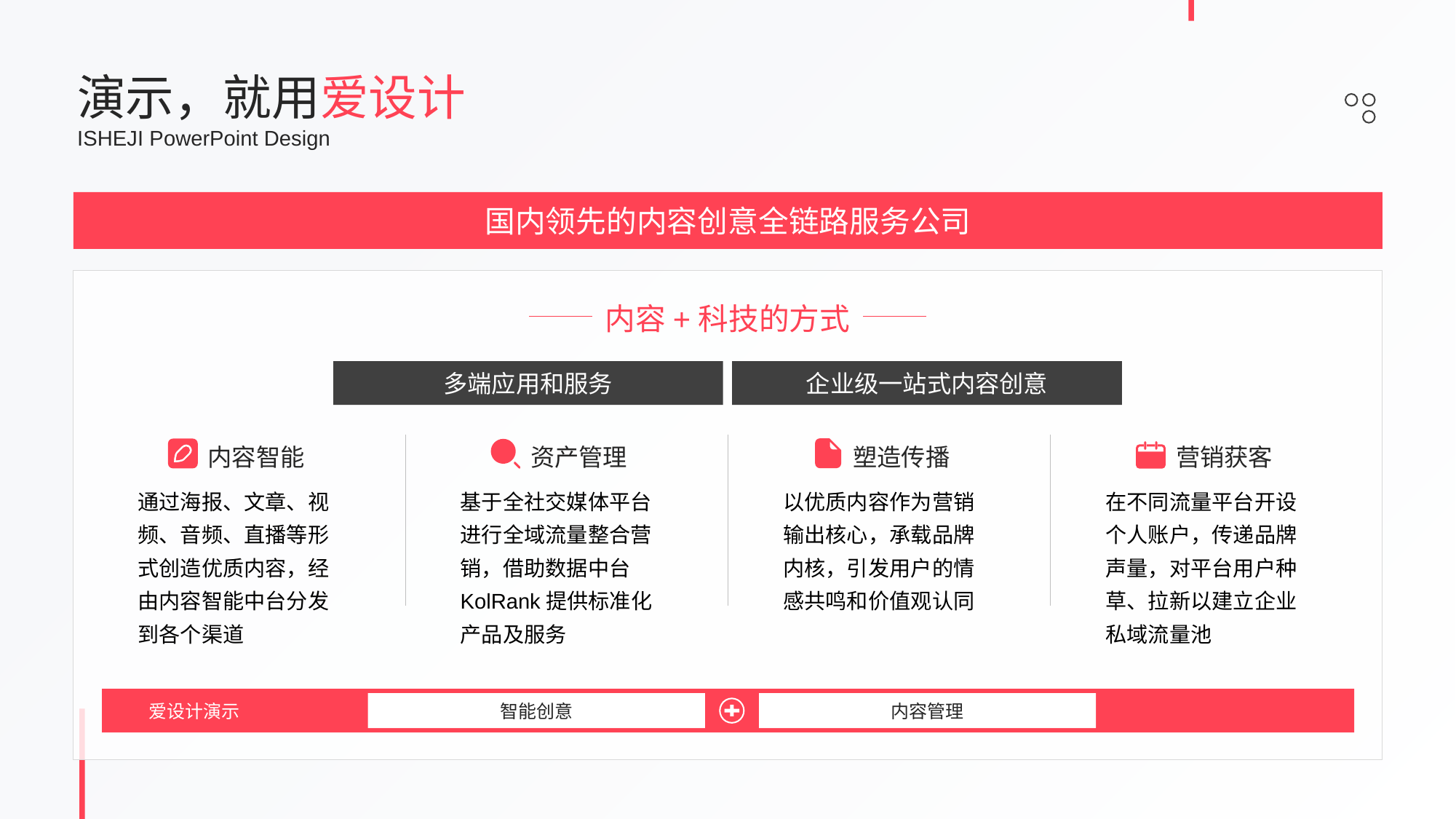

演示，就用爱设计
ISHEJI PowerPoint Design

国内领先的内容创意全链路服务公司

内容+科技的方式
多端应用和服务
企业级一站式内容创意
内容智能
资产管理
塑造传播
营销获客

通过海报、文章、视频、音频、直播等形式创造优质内容，经由内容智能中台分发到各个渠道
基于全社交媒体平台进行全域流量整合营销，借助数据中台KolRank提供标准化产品及服务
以优质内容作为营销输出核心，承载品牌内核，引发用户的情感共鸣和价值观认同
在不同流量平台开设个人账户，传递品牌声量，对平台用户种草、拉新以建立企业私域流量池

爱设计演示
智能创意
内容管理